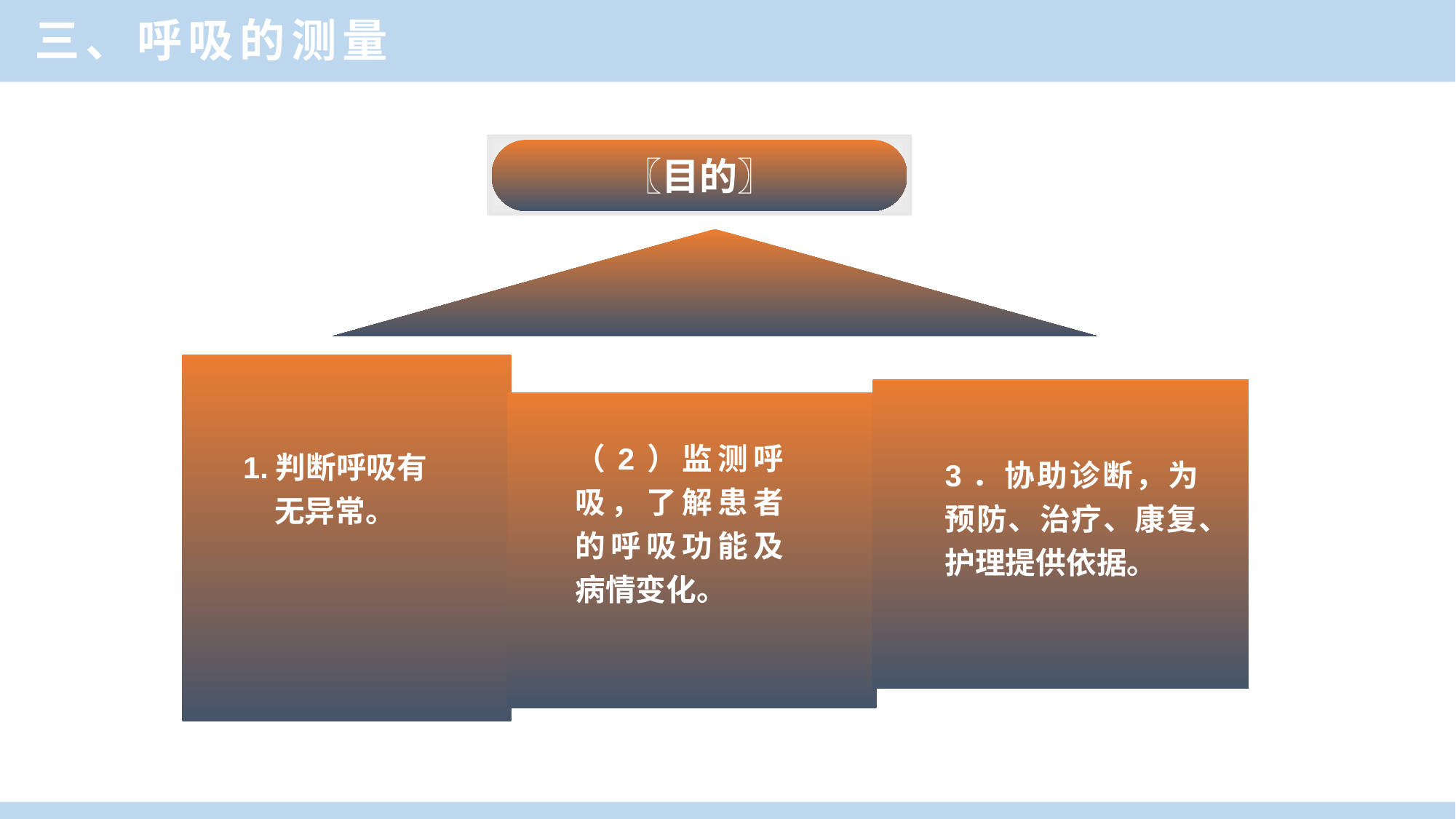

三、呼吸的测量

〖目的〗

1.判断呼吸有无异常。

3．协助诊断，为预防、治疗、康复、护理提供依据。

（2）监测呼吸，了解患者的呼吸功能及病情变化。